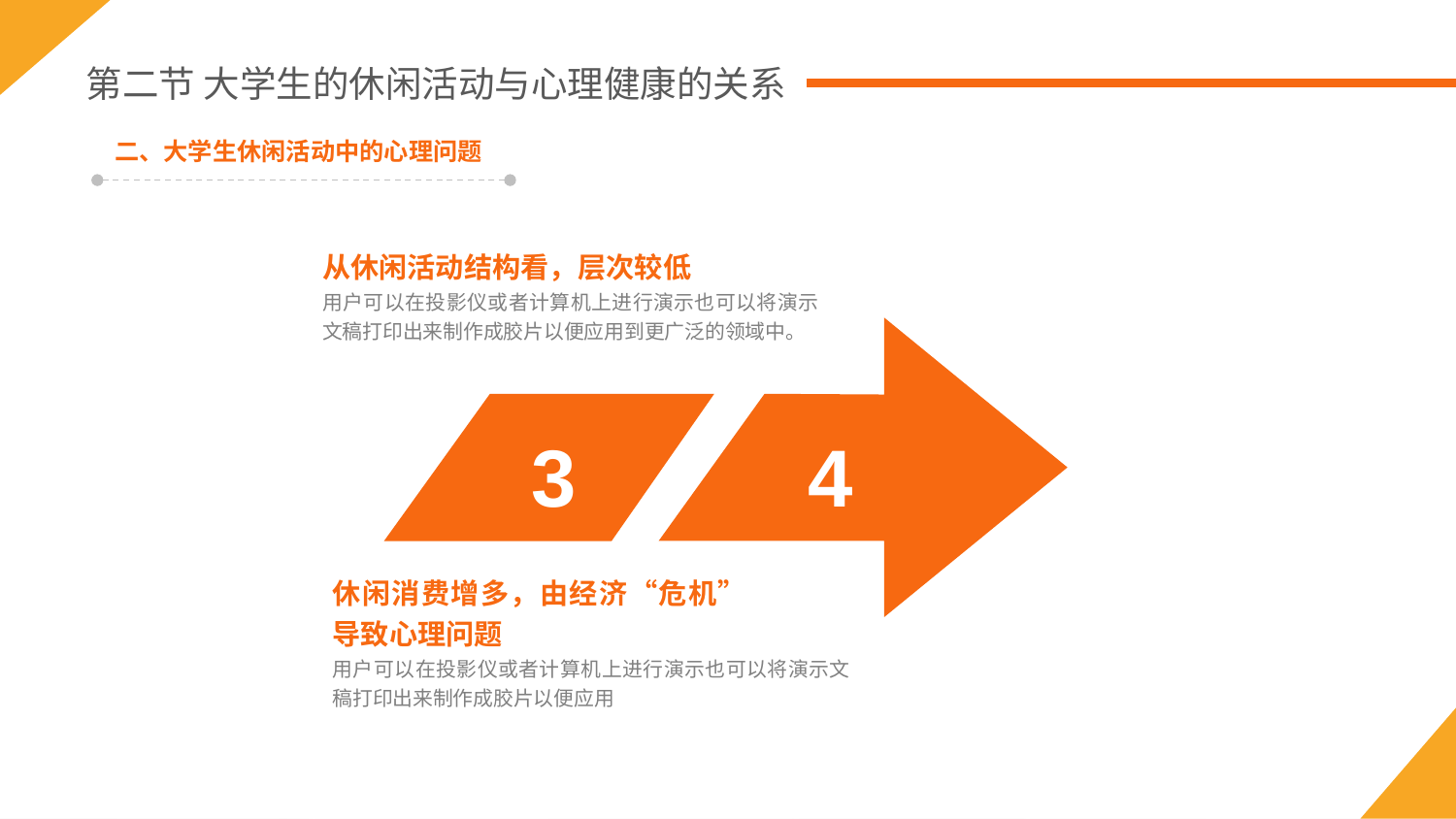

第二节 大学生的休闲活动与心理健康的关系
二、大学生休闲活动中的心理问题
从休闲活动结构看，层次较低
用户可以在投影仪或者计算机上进行演示也可以将演示文稿打印出来制作成胶片以便应用到更广泛的领域中。

3
4
休闲消费增多，由经济“危机”导致心理问题
用户可以在投影仪或者计算机上进行演示也可以将演示文稿打印出来制作成胶片以便应用